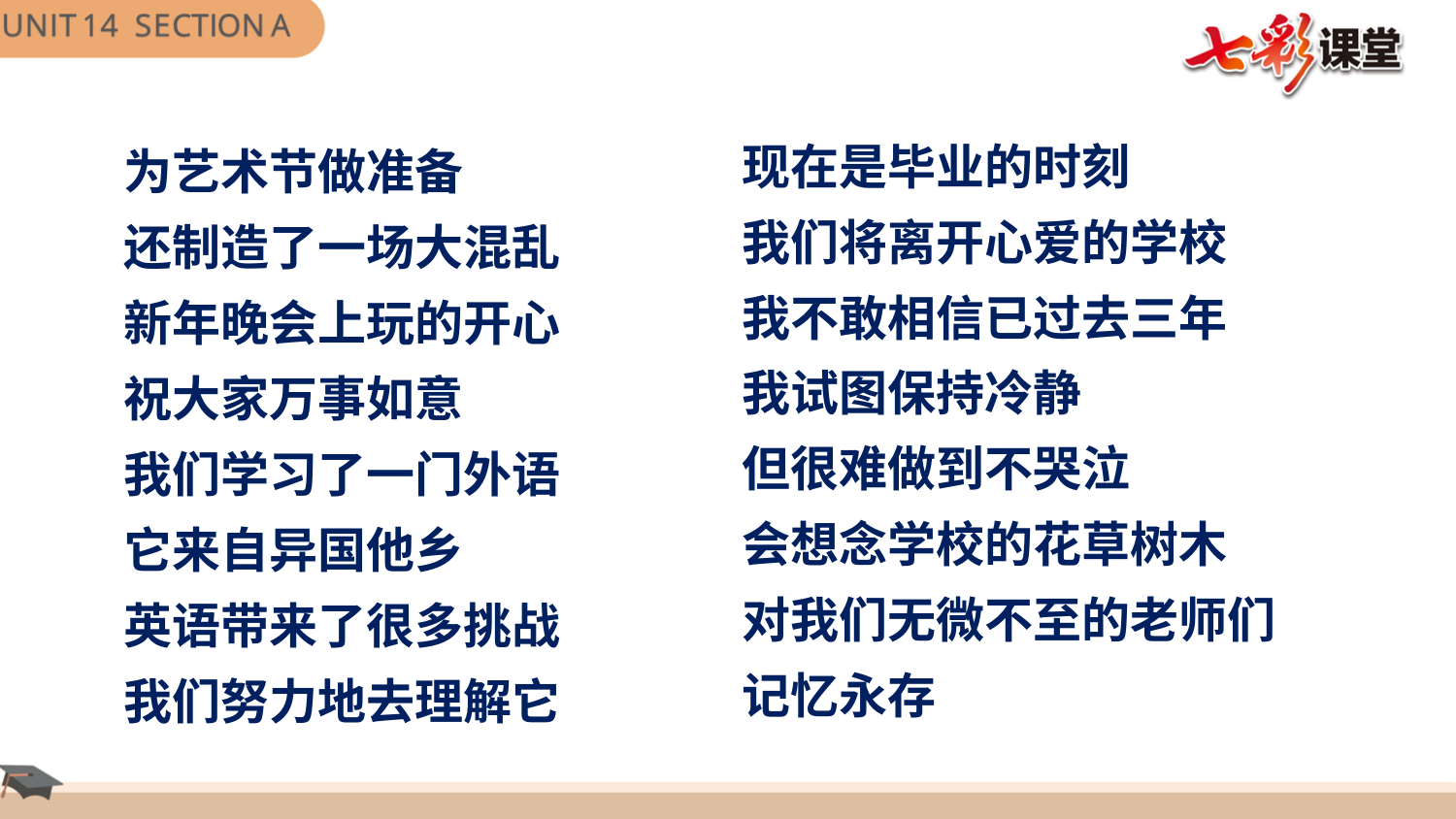

现在是毕业的时刻
我们将离开心爱的学校
我不敢相信已过去三年
我试图保持冷静
但很难做到不哭泣
会想念学校的花草树木
对我们无微不至的老师们
记忆永存
为艺术节做准备
还制造了一场大混乱
新年晚会上玩的开心
祝大家万事如意
我们学习了一门外语
它来自异国他乡
英语带来了很多挑战
我们努力地去理解它